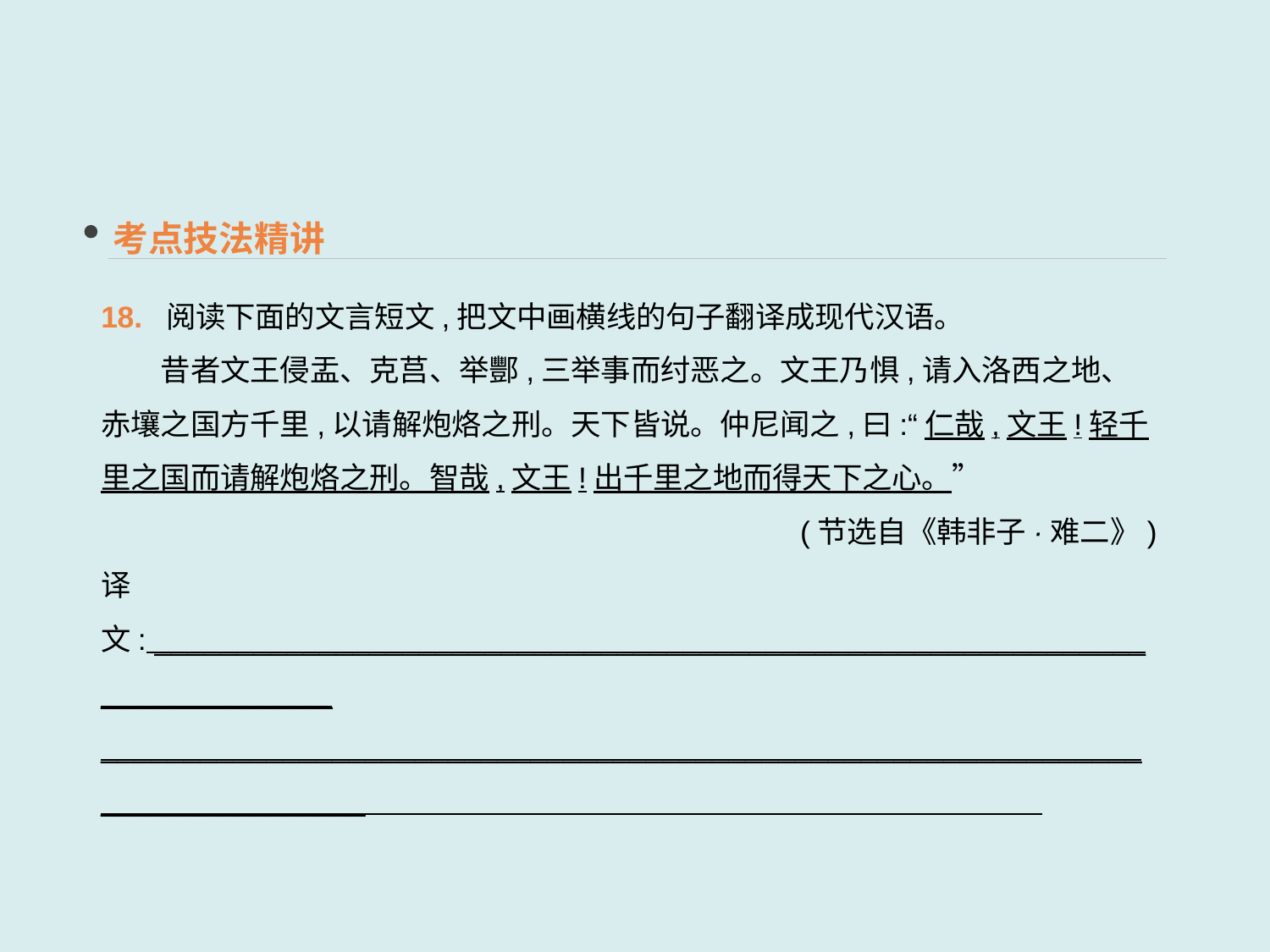

考点技法精讲

18.  阅读下面的文言短文,把文中画横线的句子翻译成现代汉语。
　　昔者文王侵盂、克莒、举酆,三举事而纣恶之。文王乃惧,请入洛西之地、赤壤之国方千里,以请解炮烙之刑。天下皆说。仲尼闻之,曰:“仁哉,文王!轻千里之国而请解炮烙之刑。智哉,文王!出千里之地而得天下之心。”
(节选自《韩非子·难二》)
译文: __________________________________________________________________________
_______________________________________________________________________________